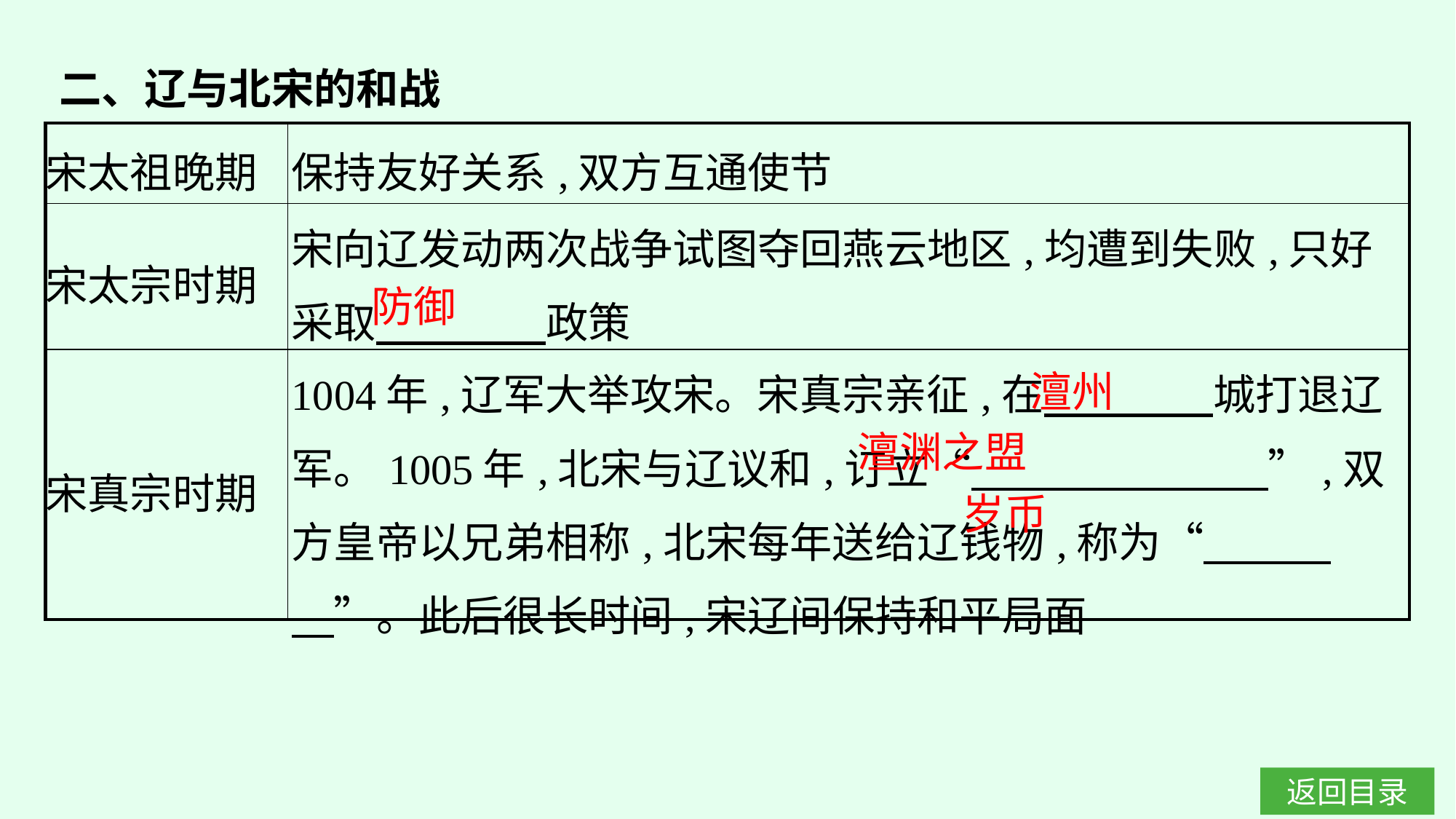

二、辽与北宋的和战
| 宋太祖晚期 | 保持友好关系,双方互通使节 |
| --- | --- |
| 宋太宗时期 | 宋向辽发动两次战争试图夺回燕云地区,均遭到失败,只好采取　　　　政策 |
| 宋真宗时期 | 1004年,辽军大举攻宋。宋真宗亲征,在　　　　城打退辽军。1005年,北宋与辽议和,订立“　　　　　　　”,双方皇帝以兄弟相称,北宋每年送给辽钱物,称为“　　　　”。此后很长时间,宋辽间保持和平局面 |
防御
澶州
澶渊之盟
岁币